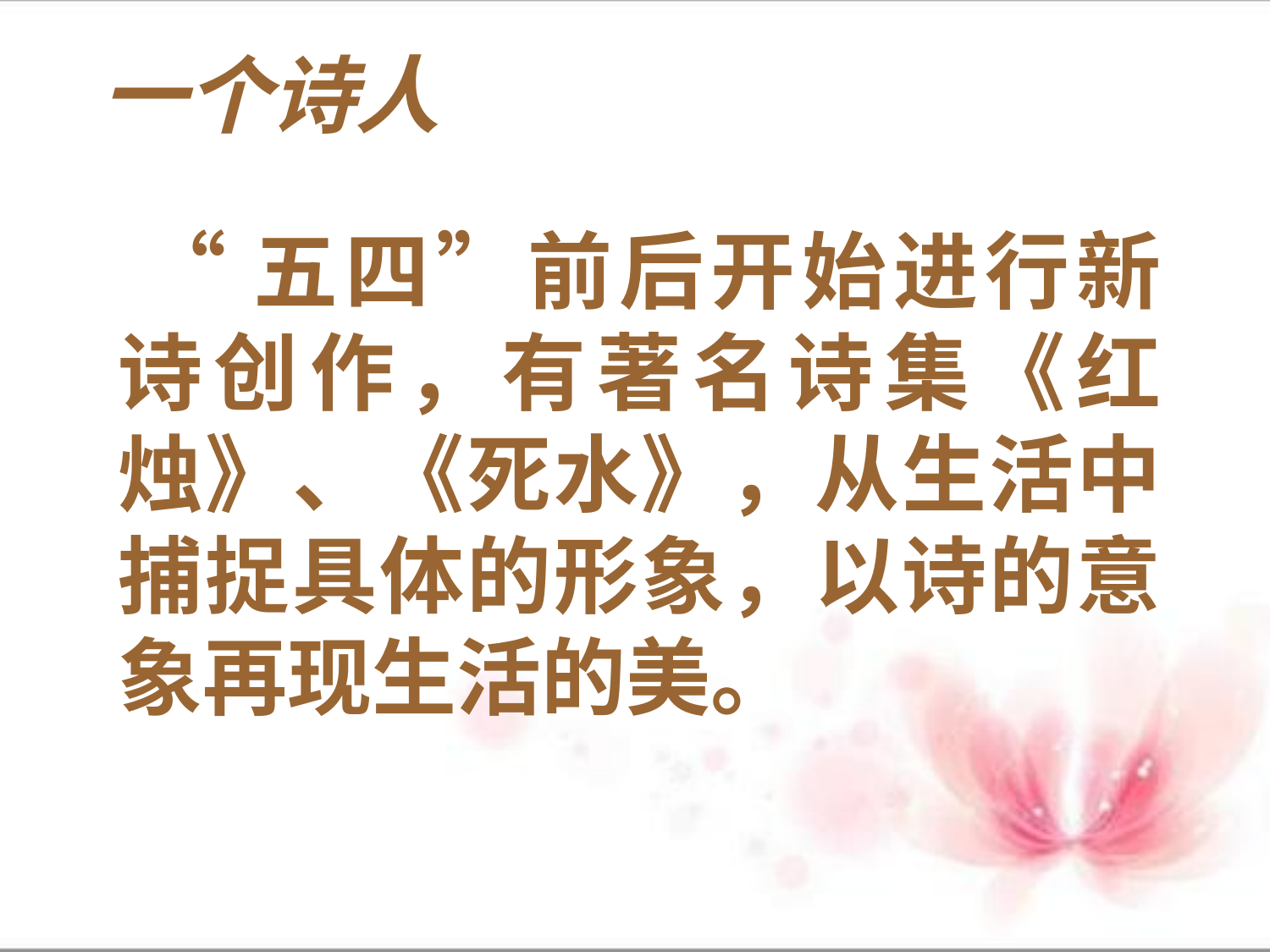

一个诗人
 “五四”前后开始进行新诗创作，有著名诗集《红烛》、《死水》，从生活中捕捉具体的形象，以诗的意象再现生活的美。